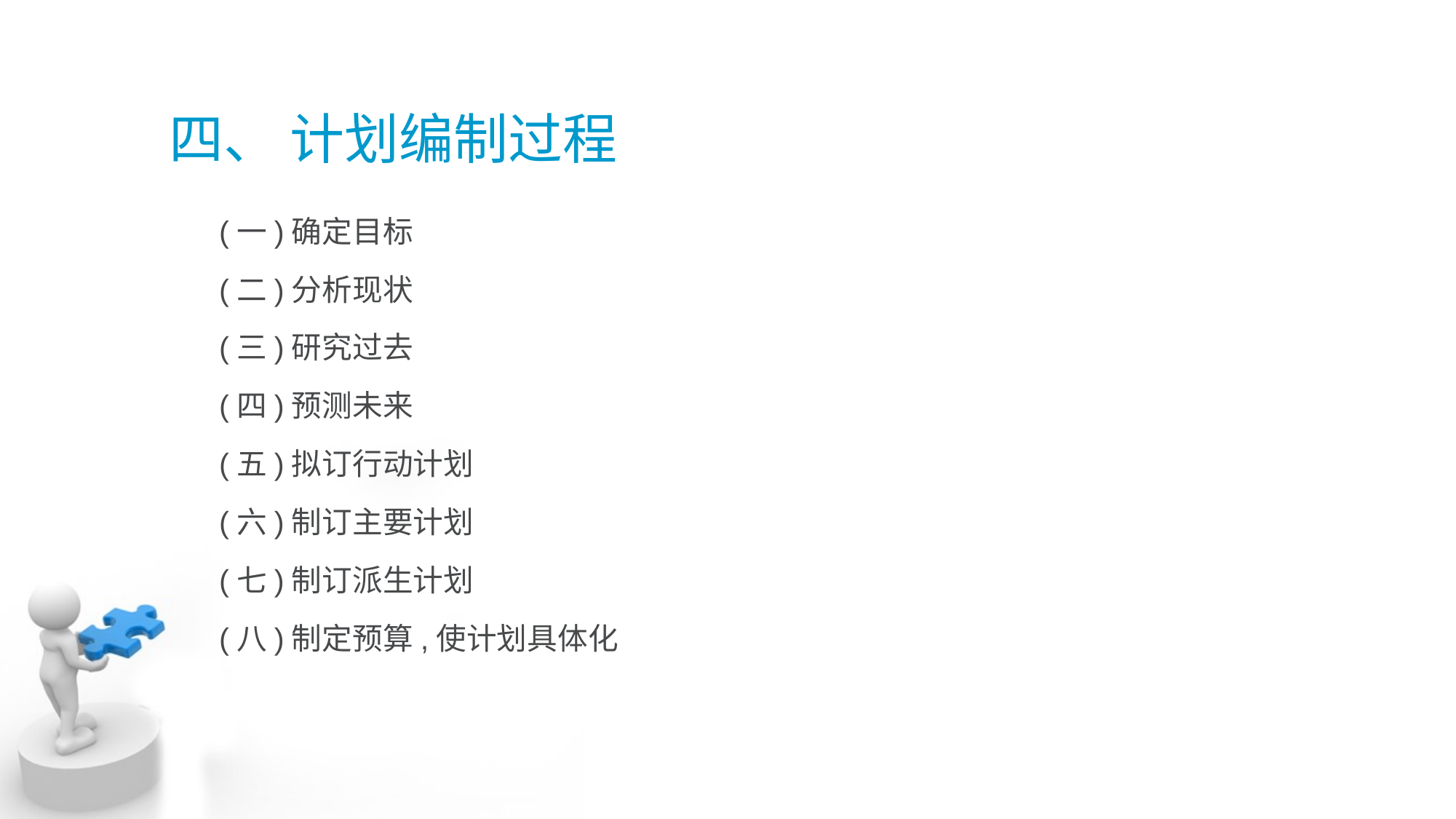

# 四、 计划编制过程
      (一)确定目标
      (二)分析现状
      (三)研究过去
      (四)预测未来
      (五)拟订行动计划
      (六)制订主要计划
      (七)制订派生计划
      (八)制定预算,使计划具体化